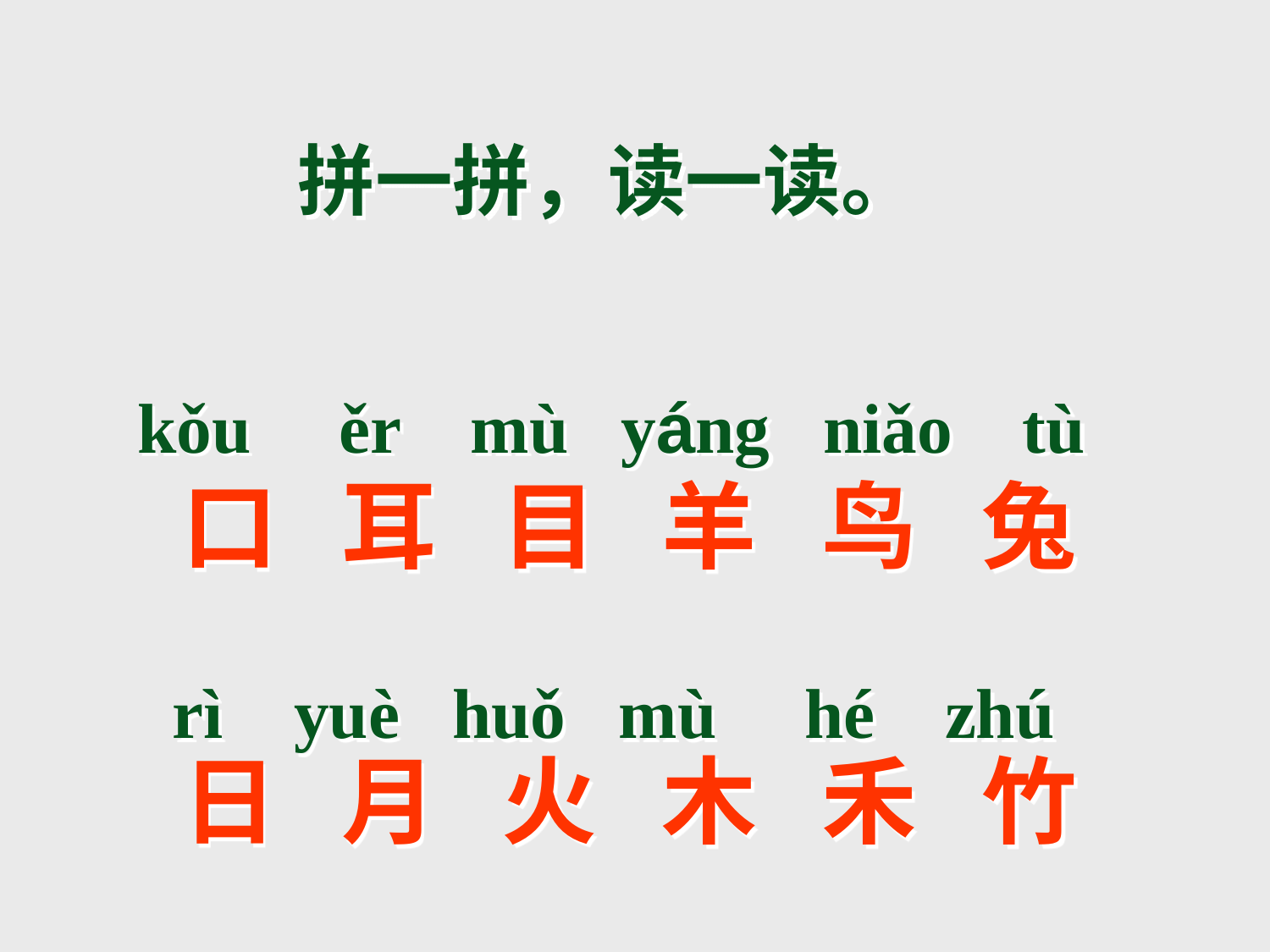

拼一拼，读一读。
kǒu     ěr    mù   yáng   niǎo    tù
 口   耳   目   羊   鸟   兔
  rì    yuè   huǒ   mù     hé    zhú
 日   月   火   木   禾   竹